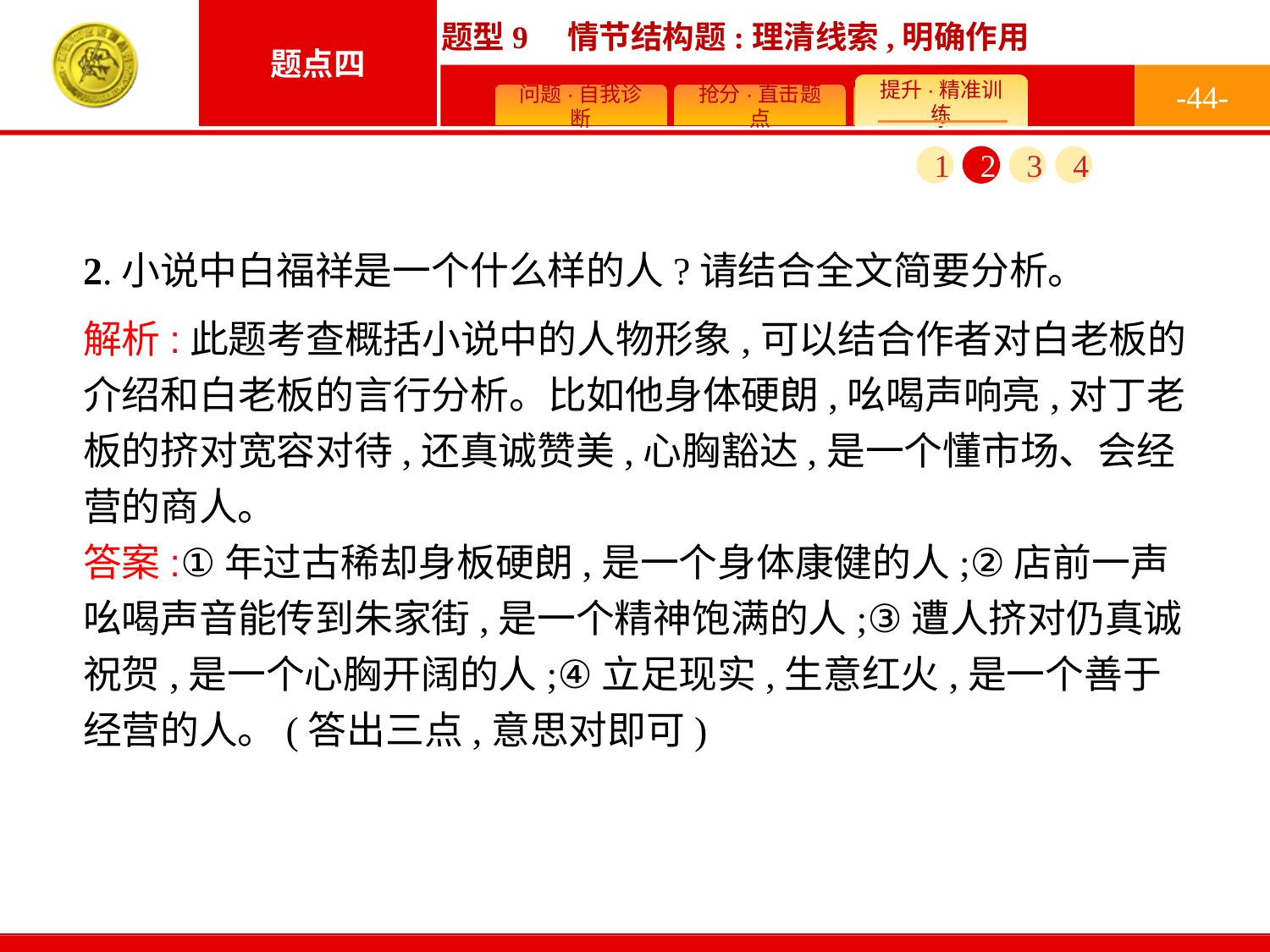

-44-
1
2
3
4
2.小说中白福祥是一个什么样的人?请结合全文简要分析。
解析:此题考查概括小说中的人物形象,可以结合作者对白老板的介绍和白老板的言行分析。比如他身体硬朗,吆喝声响亮,对丁老板的挤对宽容对待,还真诚赞美,心胸豁达,是一个懂市场、会经营的商人。
答案:①年过古稀却身板硬朗,是一个身体康健的人;②店前一声吆喝声音能传到朱家街,是一个精神饱满的人;③遭人挤对仍真诚祝贺,是一个心胸开阔的人;④立足现实,生意红火,是一个善于经营的人。(答出三点,意思对即可)